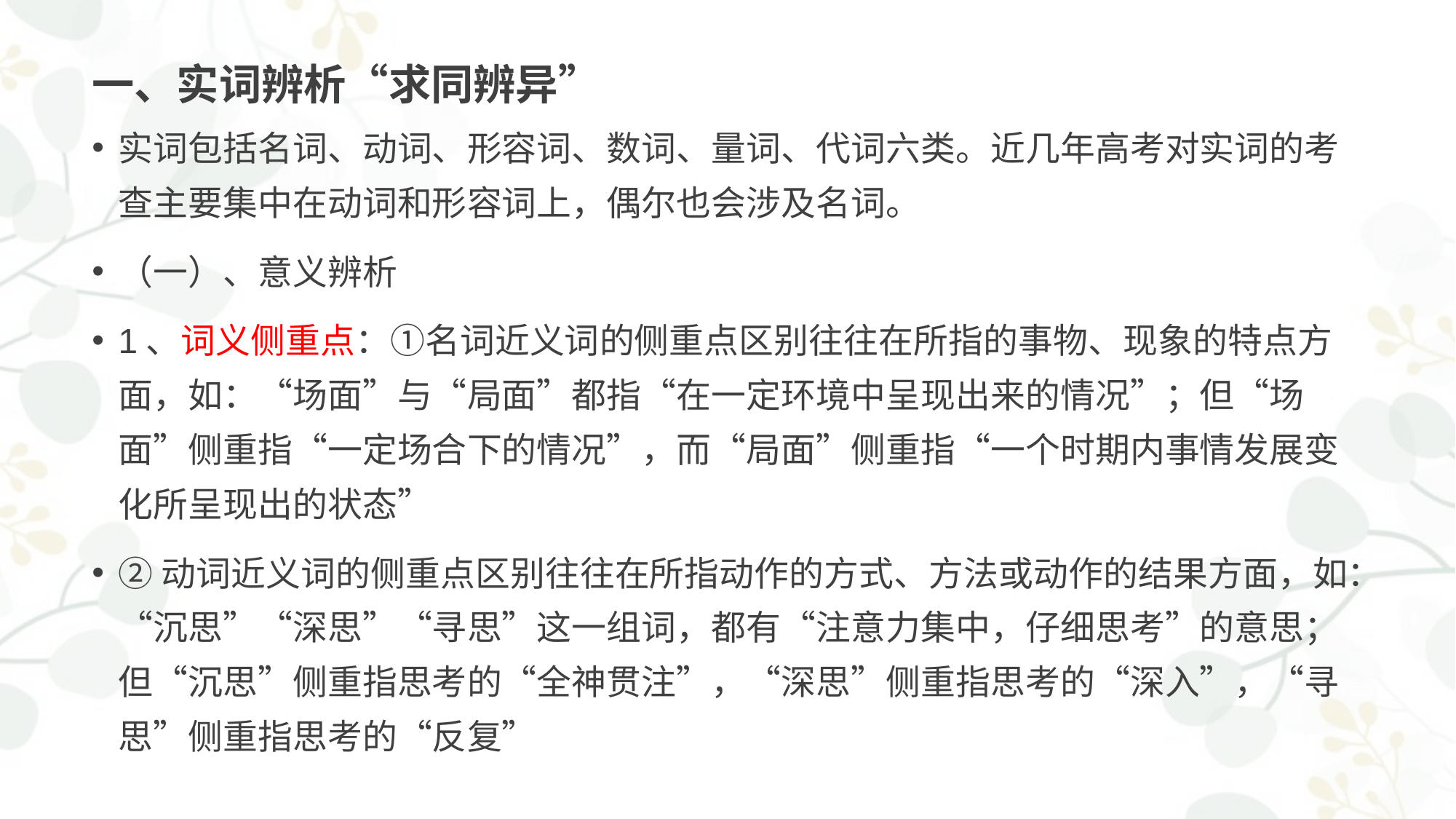

# 一、实词辨析“求同辨异”
实词包括名词、动词、形容词、数词、量词、代词六类。近几年高考对实词的考查主要集中在动词和形容词上，偶尔也会涉及名词。
（一）、意义辨析
1、词义侧重点：①名词近义词的侧重点区别往往在所指的事物、现象的特点方面，如：“场面”与“局面”都指“在一定环境中呈现出来的情况”；但“场面”侧重指“一定场合下的情况”，而“局面”侧重指“一个时期内事情发展变化所呈现出的状态”
②动词近义词的侧重点区别往往在所指动作的方式、方法或动作的结果方面，如：“沉思”“深思”“寻思”这一组词，都有“注意力集中，仔细思考”的意思；但“沉思”侧重指思考的“全神贯注”，“深思”侧重指思考的“深入”，“寻思”侧重指思考的“反复”